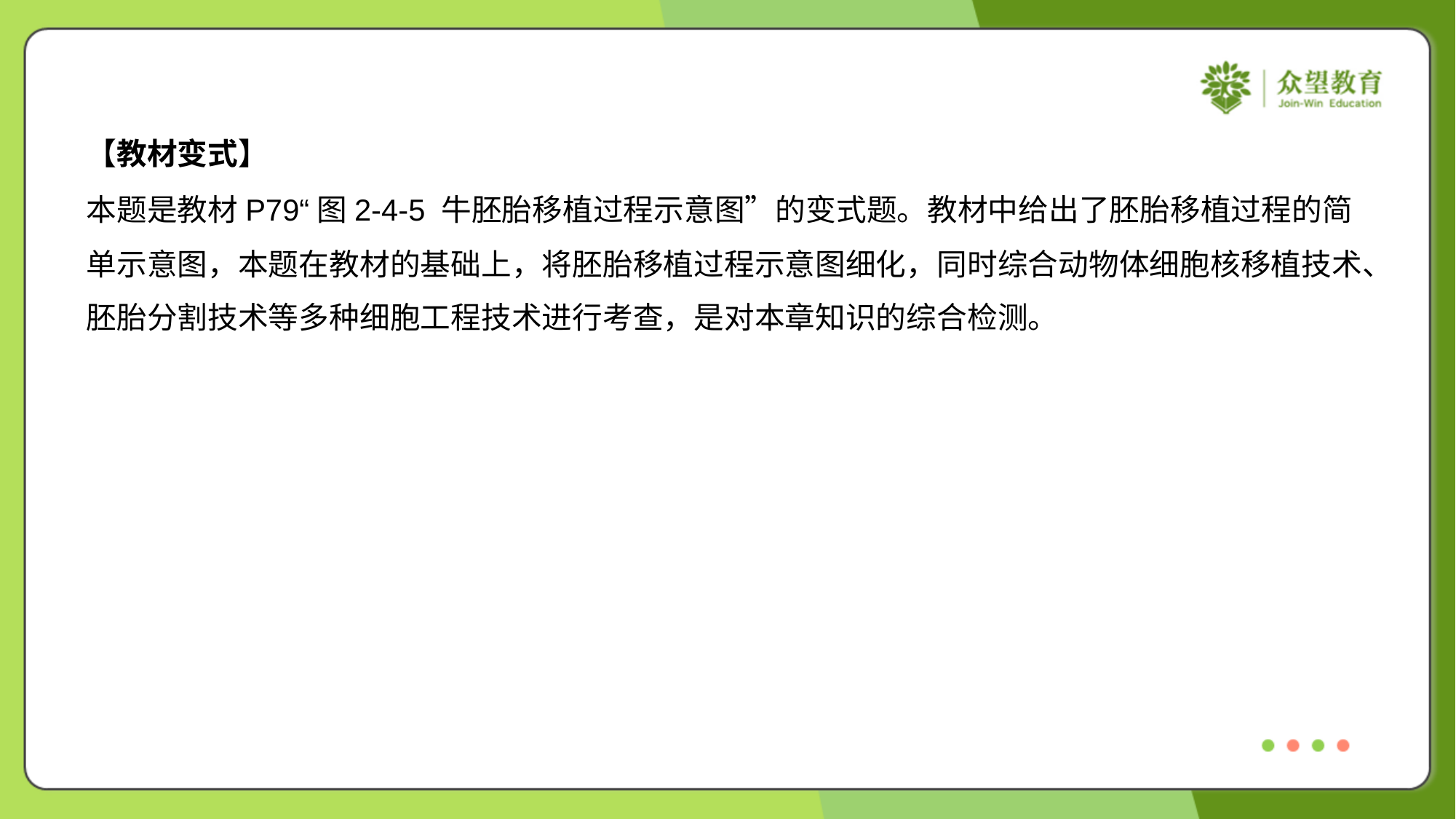

【教材变式】
本题是教材P79“图2-4-5 牛胚胎移植过程示意图”的变式题。教材中给出了胚胎移植过程的简
单示意图，本题在教材的基础上，将胚胎移植过程示意图细化，同时综合动物体细胞核移植技术、
胚胎分割技术等多种细胞工程技术进行考查，是对本章知识的综合检测。